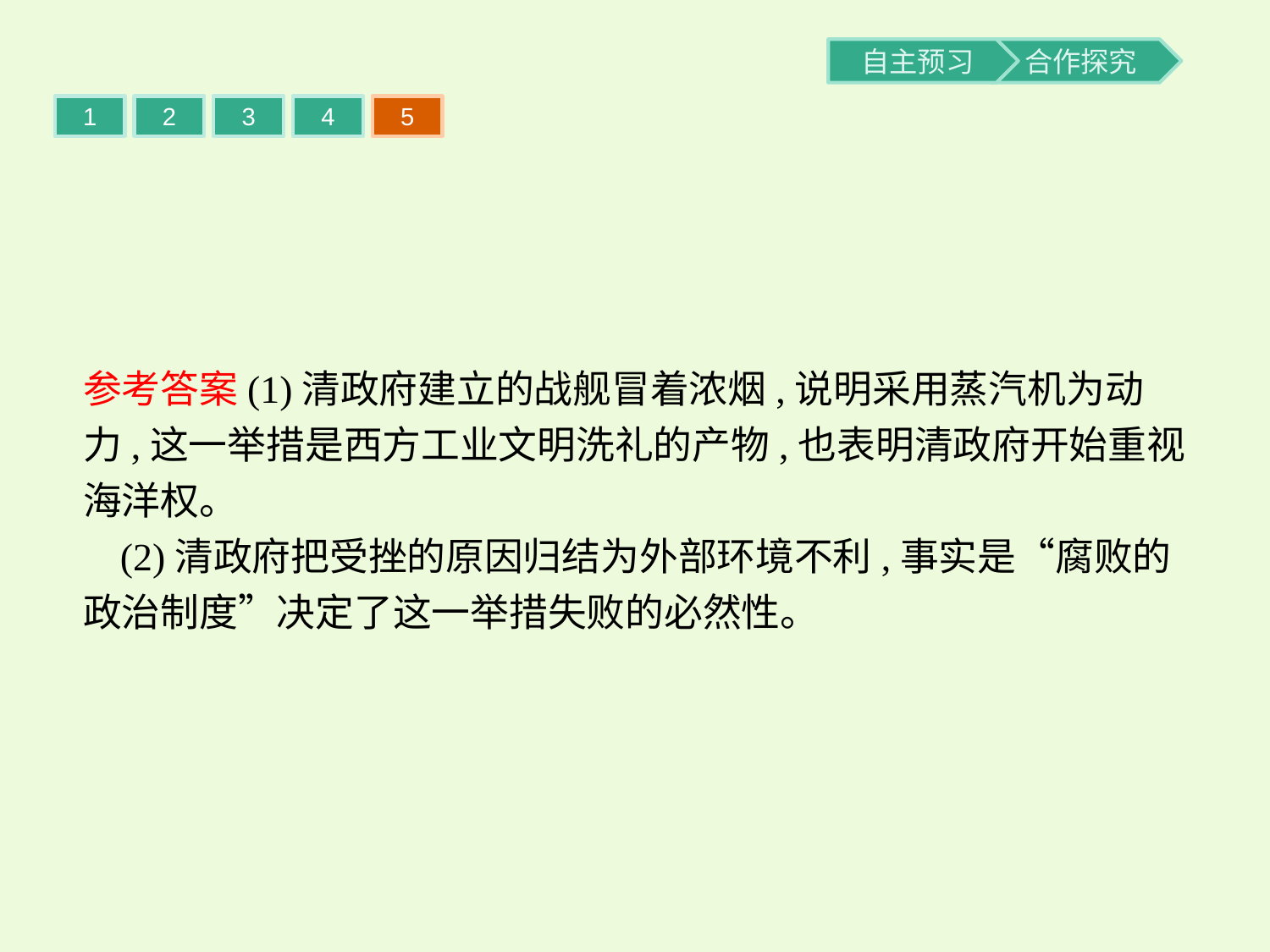

1
2
3
4
5
参考答案(1)清政府建立的战舰冒着浓烟,说明采用蒸汽机为动力,这一举措是西方工业文明洗礼的产物,也表明清政府开始重视海洋权。
(2)清政府把受挫的原因归结为外部环境不利,事实是“腐败的政治制度”决定了这一举措失败的必然性。